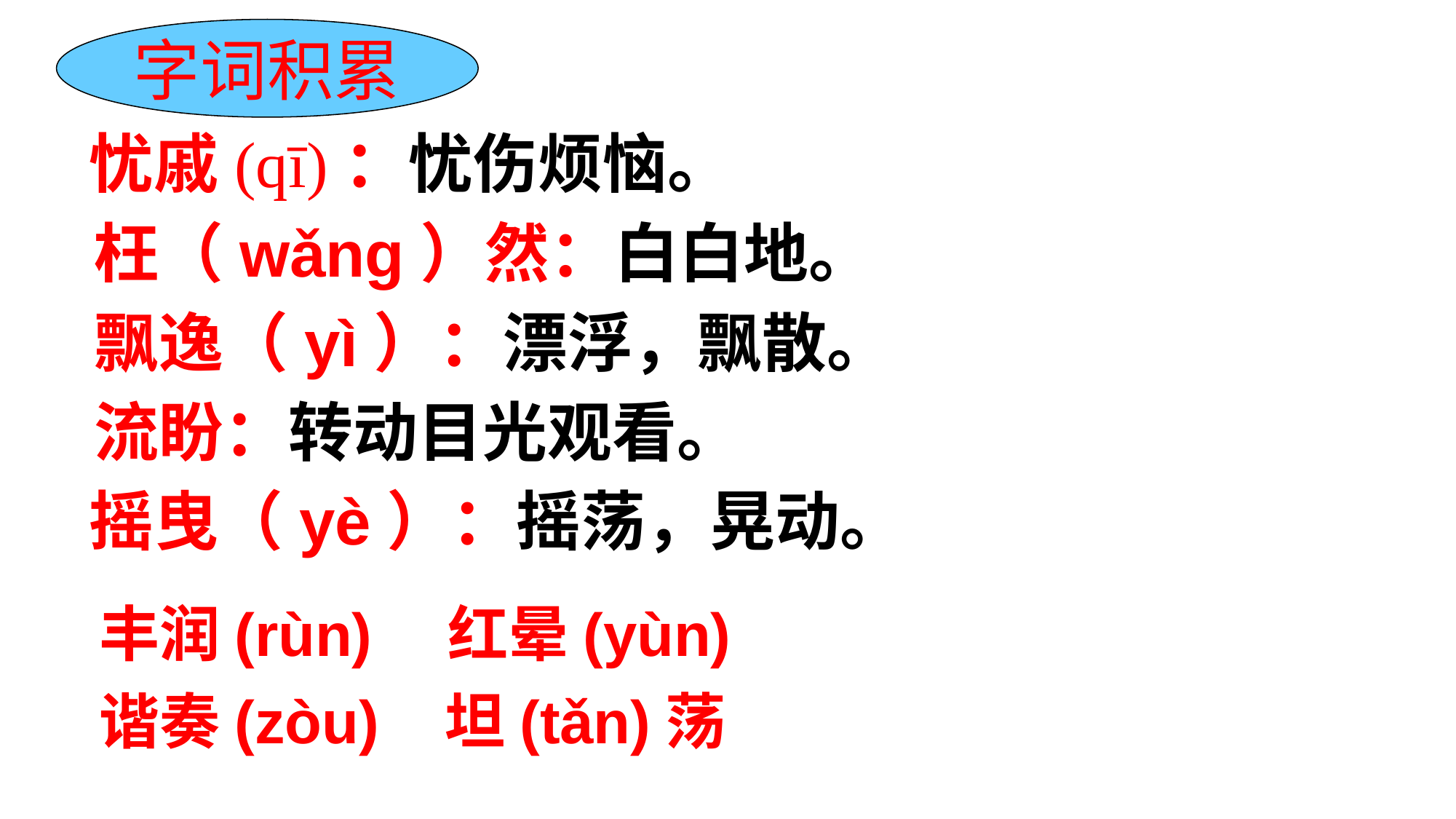

字词积累
忧戚(qī)：忧伤烦恼。
枉（wǎng）然：白白地。
飘逸（yì）：漂浮，飘散。
流盼：转动目光观看。
摇曳（yè）：摇荡，晃动。
丰润(rùn)　红晕(yùn)
谐奏(zòu)   坦(tǎn)荡